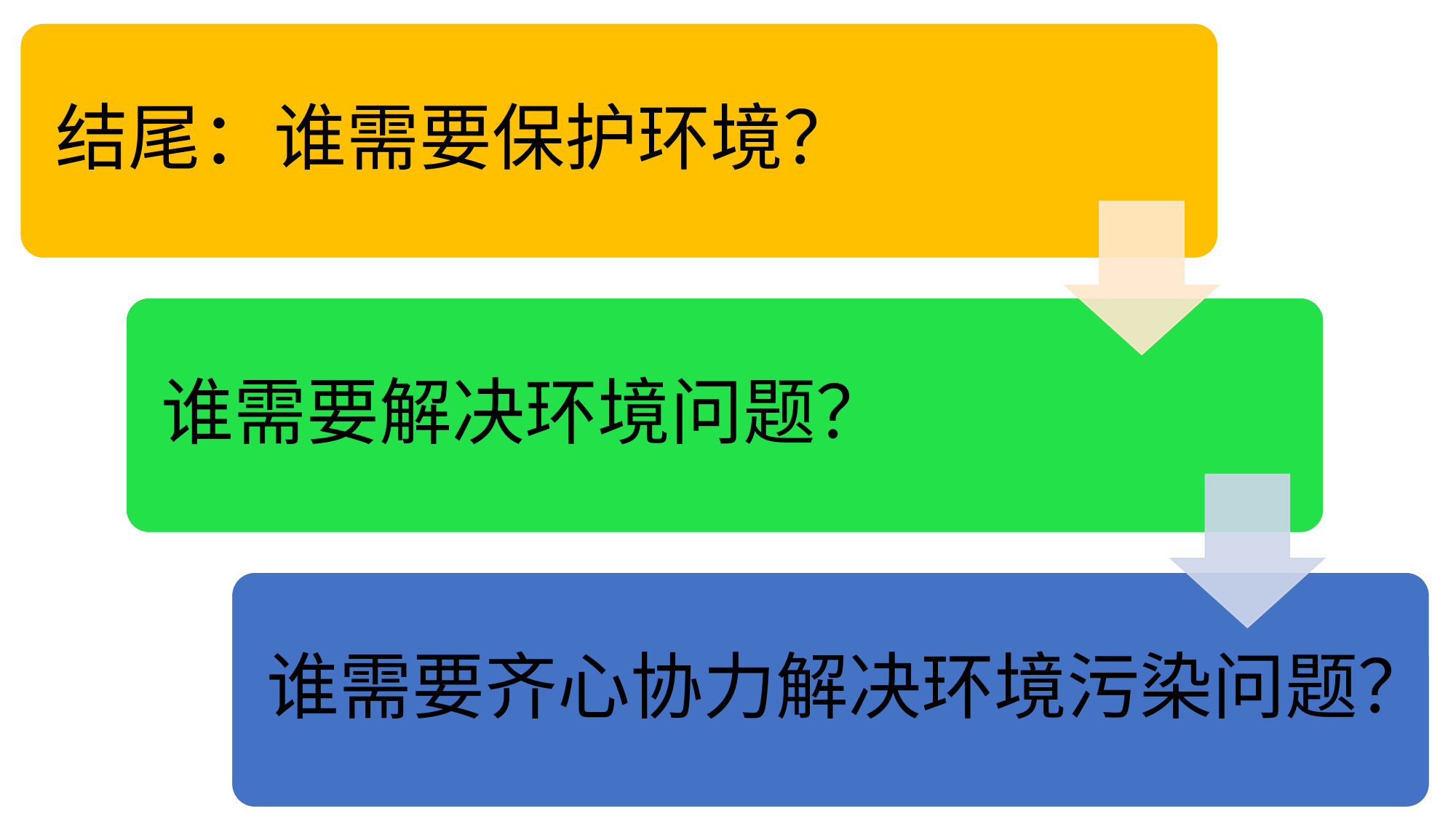

结尾：谁需要保护环境？
谁需要解决环境问题？
谁需要齐心协力解决环境污染问题？